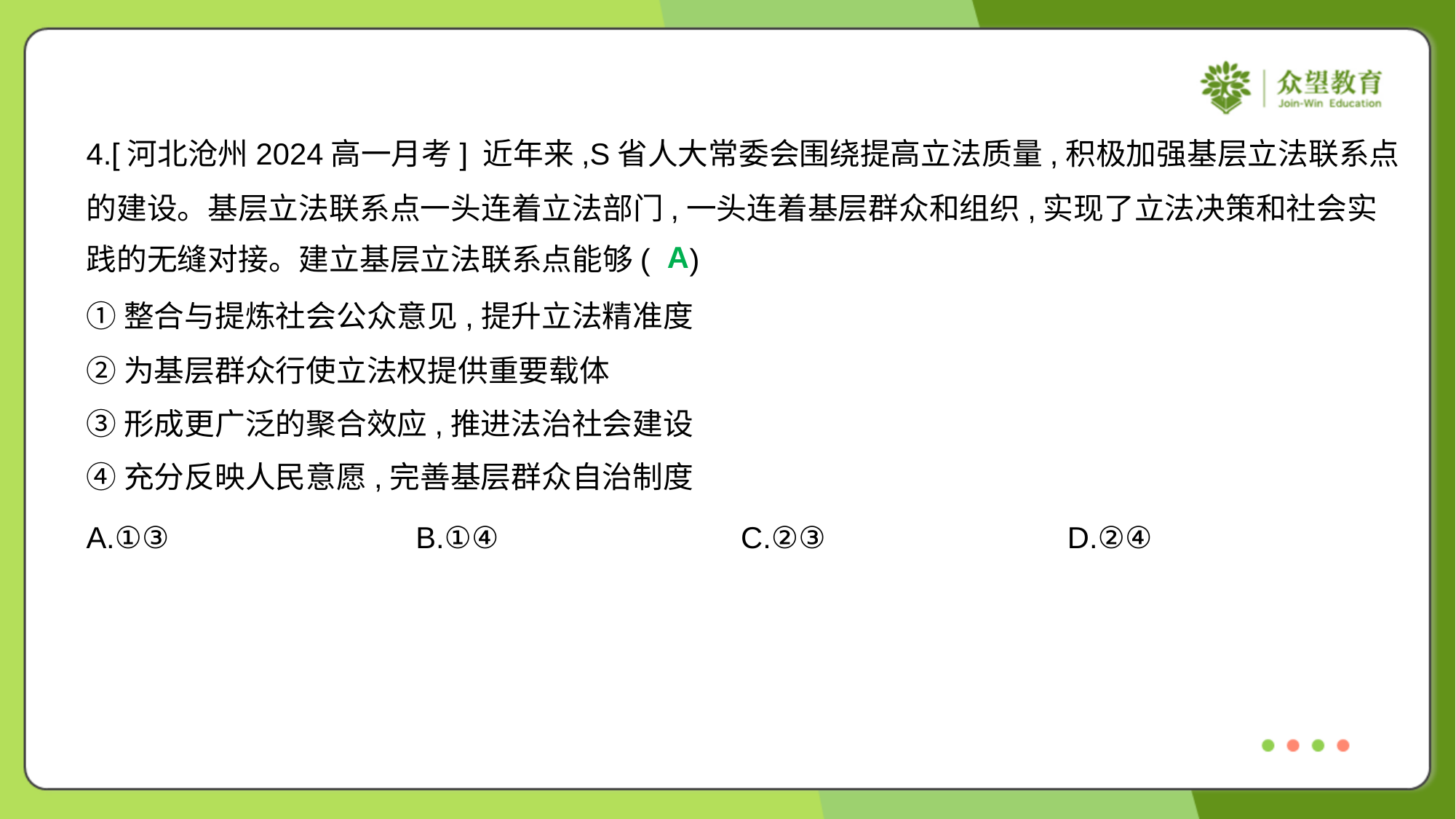

4.[河北沧州2024高一月考] 近年来,S省人大常委会围绕提高立法质量,积极加强基层立法联系点
的建设。基层立法联系点一头连着立法部门,一头连着基层群众和组织,实现了立法决策和社会实
践的无缝对接。建立基层立法联系点能够(     )
A
①整合与提炼社会公众意见,提升立法精准度
②为基层群众行使立法权提供重要载体
③形成更广泛的聚合效应,推进法治社会建设
④充分反映人民意愿,完善基层群众自治制度
A.①③	B.①④	C.②③	D.②④